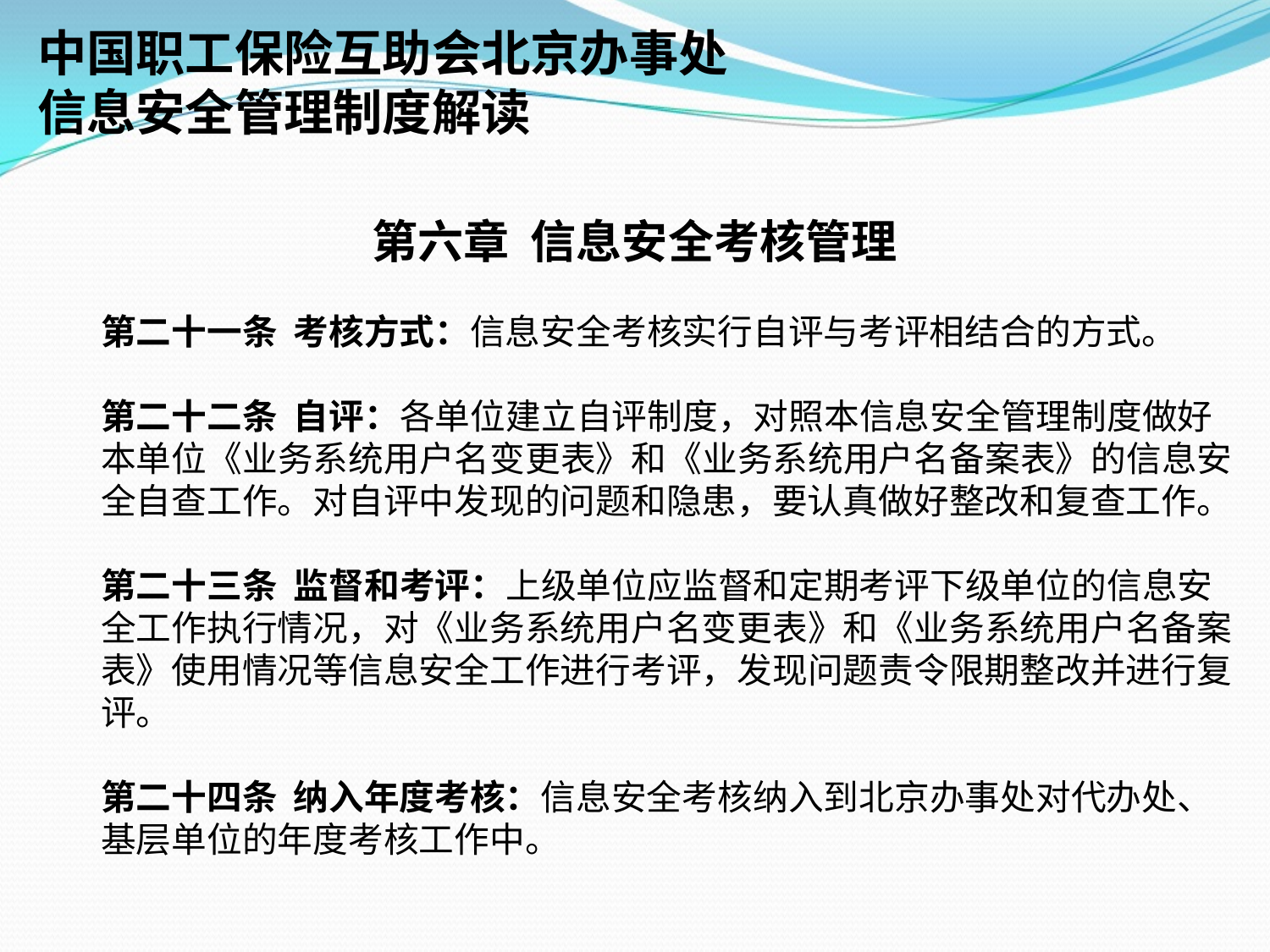

中国职工保险互助会北京办事处
信息安全管理制度解读
第六章  信息安全考核管理

第二十一条  考核方式：信息安全考核实行自评与考评相结合的方式。

第二十二条  自评：各单位建立自评制度，对照本信息安全管理制度做好本单位《业务系统用户名变更表》和《业务系统用户名备案表》的信息安全自查工作。对自评中发现的问题和隐患，要认真做好整改和复查工作。

第二十三条  监督和考评：上级单位应监督和定期考评下级单位的信息安全工作执行情况，对《业务系统用户名变更表》和《业务系统用户名备案表》使用情况等信息安全工作进行考评，发现问题责令限期整改并进行复评。

第二十四条  纳入年度考核：信息安全考核纳入到北京办事处对代办处、基层单位的年度考核工作中。